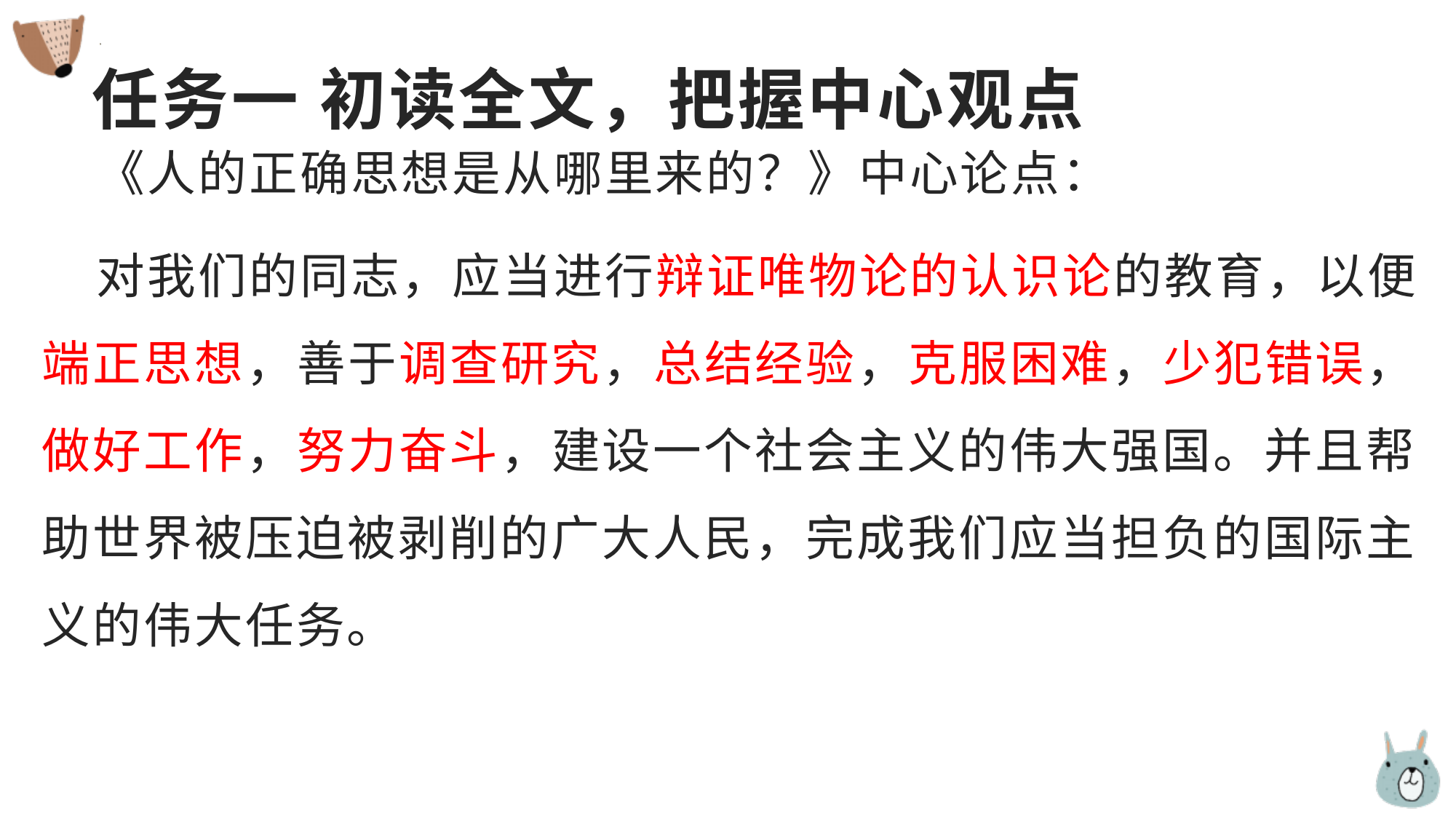

# 任务一 初读全文，把握中心观点
《人的正确思想是从哪里来的？》中心论点：
对我们的同志，应当进行辩证唯物论的认识论的教育，以便端正思想，善于调查研究，总结经验，克服困难，少犯错误，做好工作，努力奋斗，建设一个社会主义的伟大强国。并且帮助世界被压迫被剥削的广大人民，完成我们应当担负的国际主义的伟大任务。